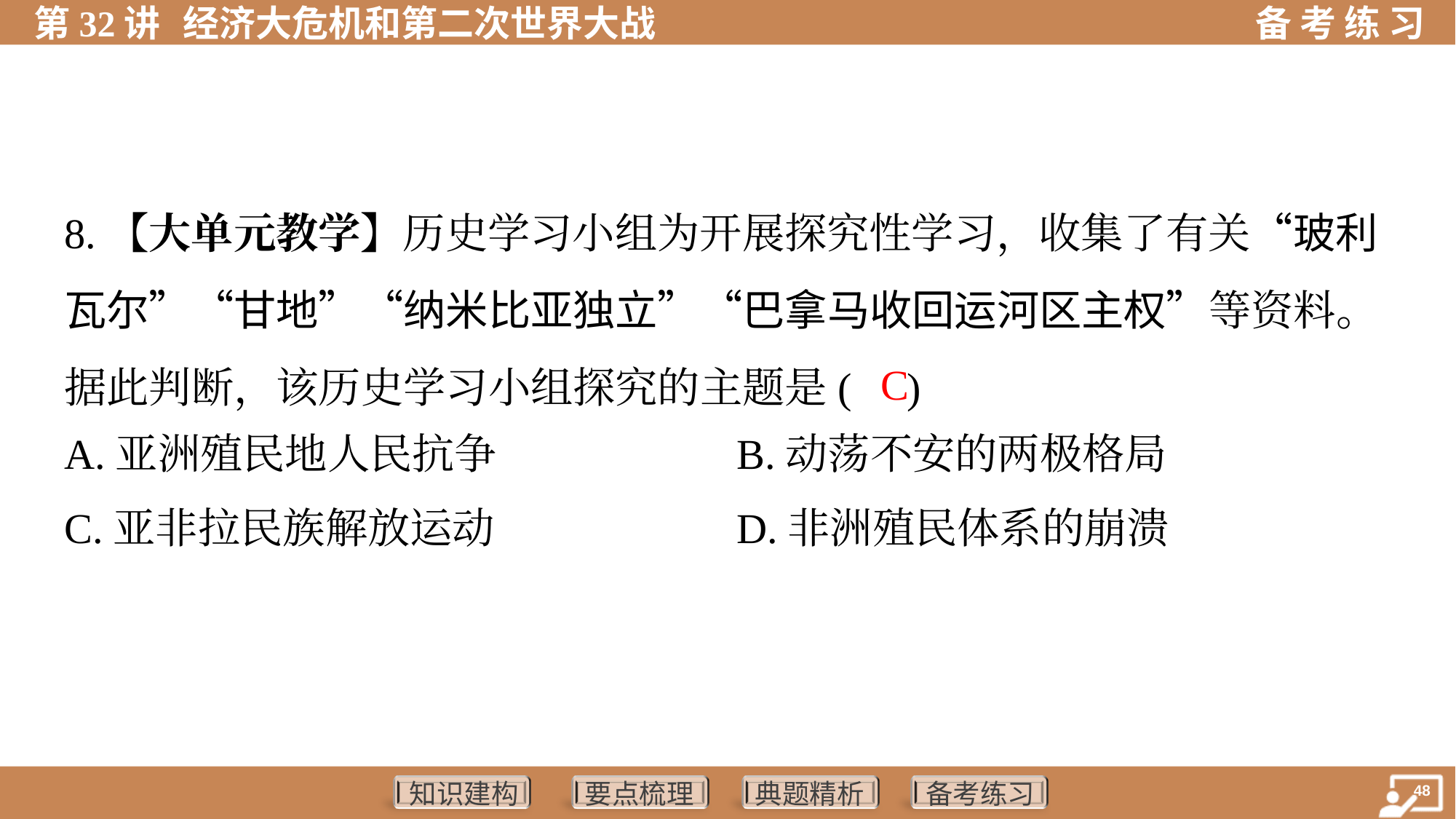

8.【大单元教学】历史学习小组为开展探究性学习，收集了有关“玻利
瓦尔”“甘地”“纳米比亚独立”“巴拿马收回运河区主权”等资料。
据此判断，该历史学习小组探究的主题是(     )
  C
A.亚洲殖民地人民抗争	B.动荡不安的两极格局
C.亚非拉民族解放运动	D.非洲殖民体系的崩溃